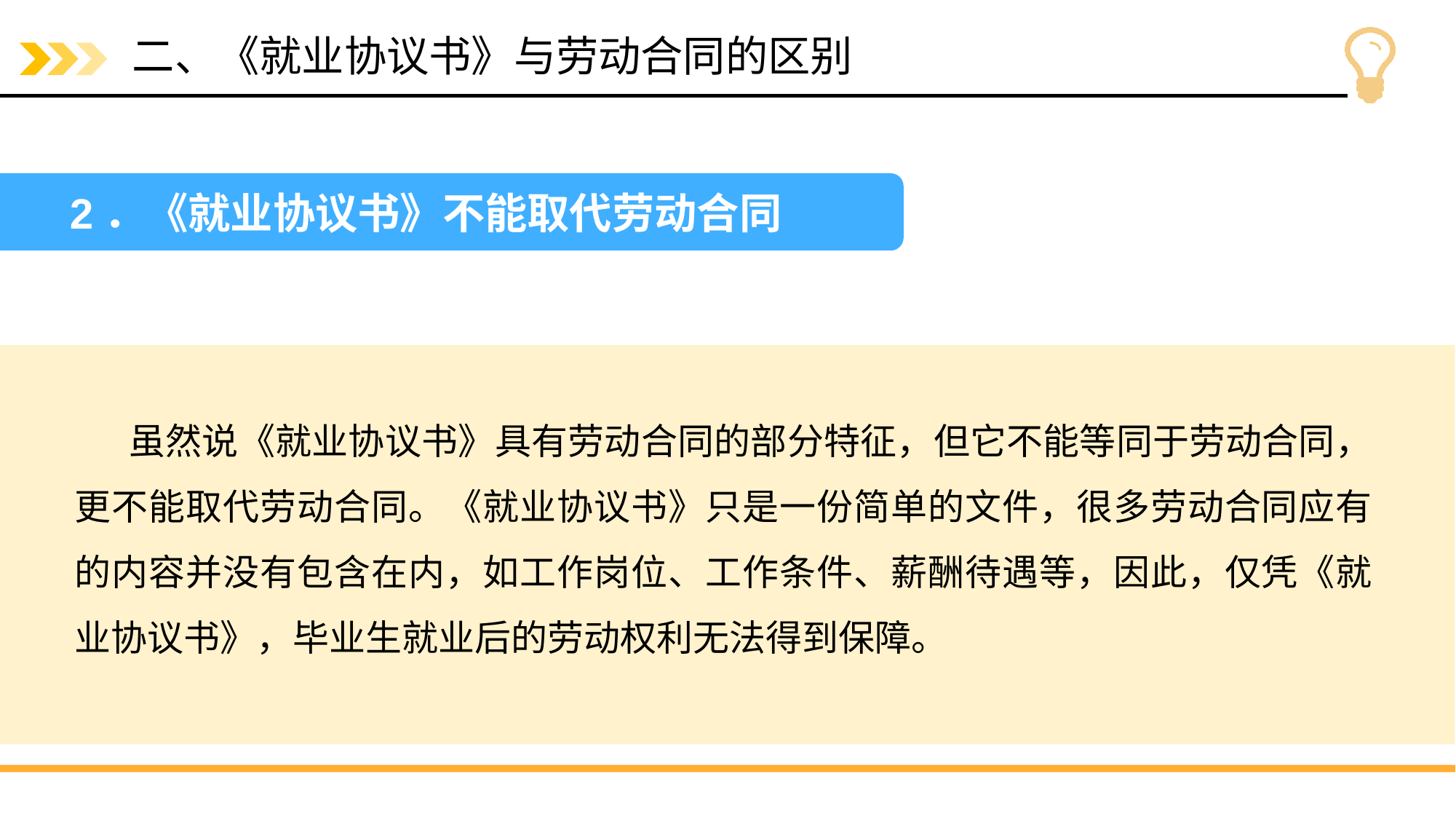

14
# 二、《就业协议书》与劳动合同的区别
2．《就业协议书》不能取代劳动合同

虽然说《就业协议书》具有劳动合同的部分特征，但它不能等同于劳动合同，更不能取代劳动合同。《就业协议书》只是一份简单的文件，很多劳动合同应有的内容并没有包含在内，如工作岗位、工作条件、薪酬待遇等，因此，仅凭《就业协议书》，毕业生就业后的劳动权利无法得到保障。